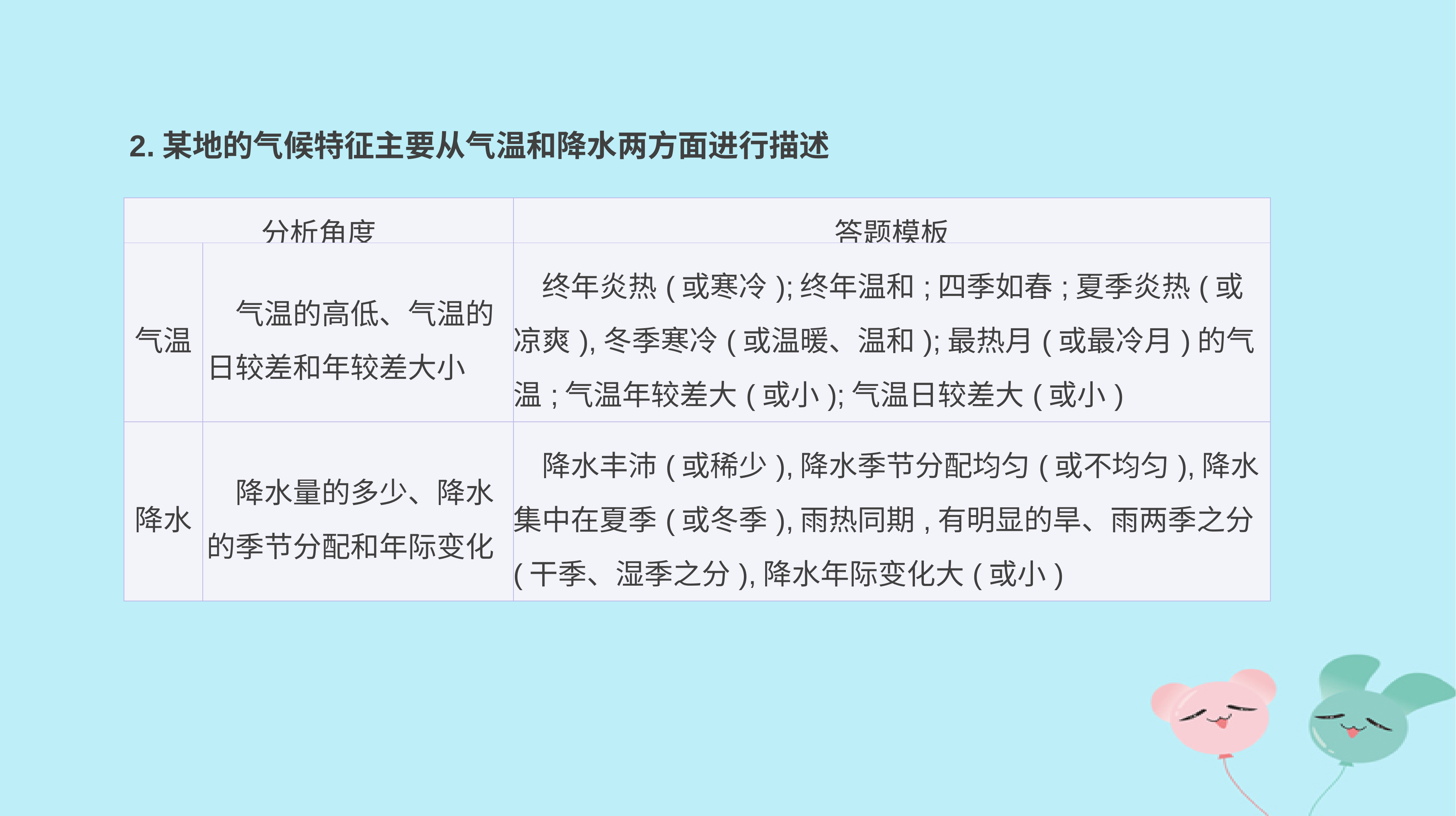

2.某地的气候特征主要从气温和降水两方面进行描述
| 分析角度 |  | 答题模板 |
| --- | --- | --- |
| 气温 | 气温的高低、气温的日较差和年较差大小 | 终年炎热(或寒冷);终年温和;四季如春;夏季炎热(或凉爽),冬季寒冷(或温暖、温和);最热月(或最冷月)的气温;气温年较差大(或小);气温日较差大(或小) |
| 降水 | 降水量的多少、降水的季节分配和年际变化 | 降水丰沛(或稀少),降水季节分配均匀(或不均匀),降水集中在夏季(或冬季),雨热同期,有明显的旱、雨两季之分(干季、湿季之分),降水年际变化大(或小) |